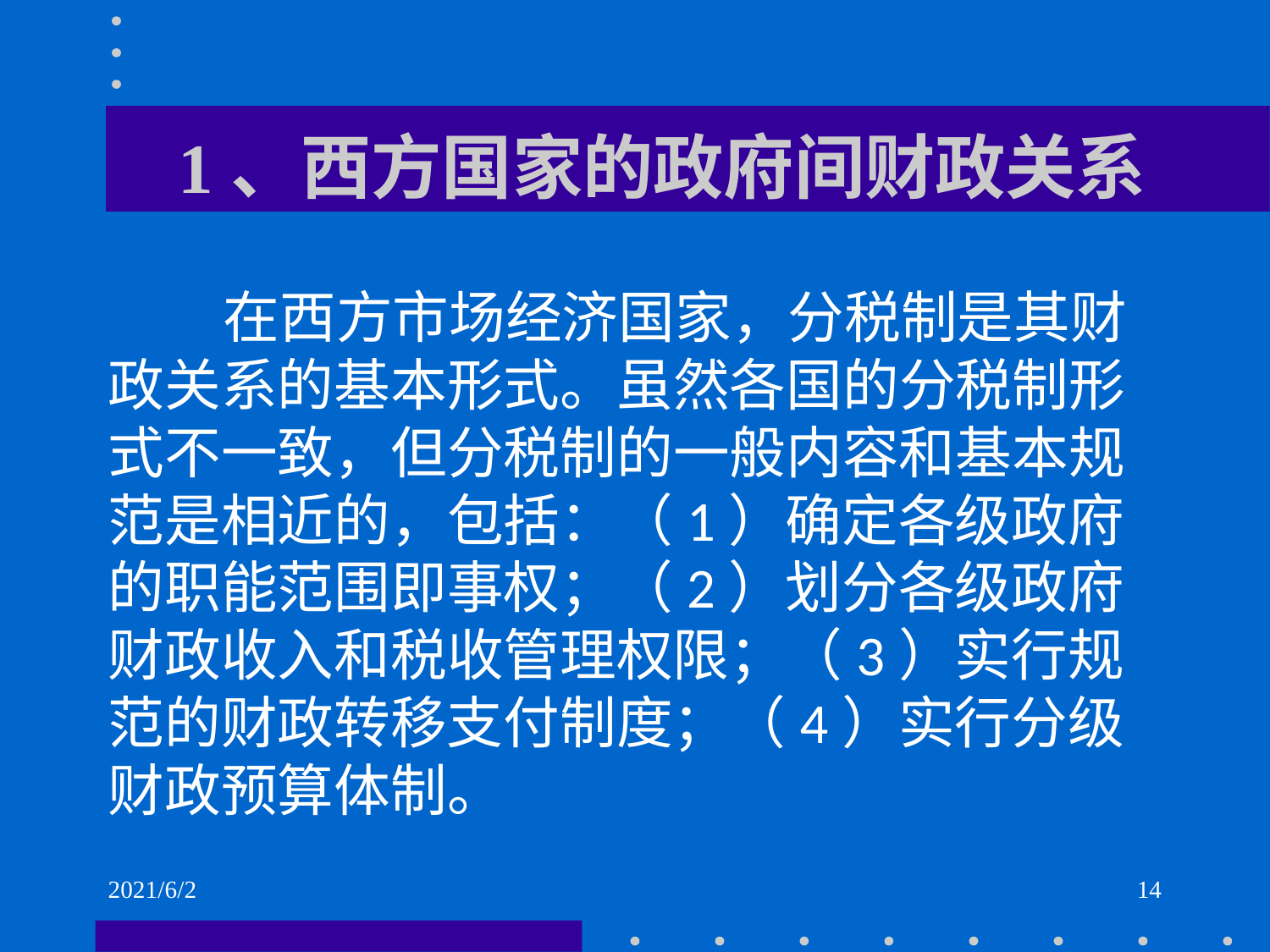

# 1、西方国家的政府间财政关系
        在西方市场经济国家，分税制是其财政关系的基本形式。虽然各国的分税制形式不一致，但分税制的一般内容和基本规范是相近的，包括：（1）确定各级政府的职能范围即事权；（2）划分各级政府财政收入和税收管理权限；（3）实行规范的财政转移支付制度；（4）实行分级财政预算体制。
2021/6/2
14